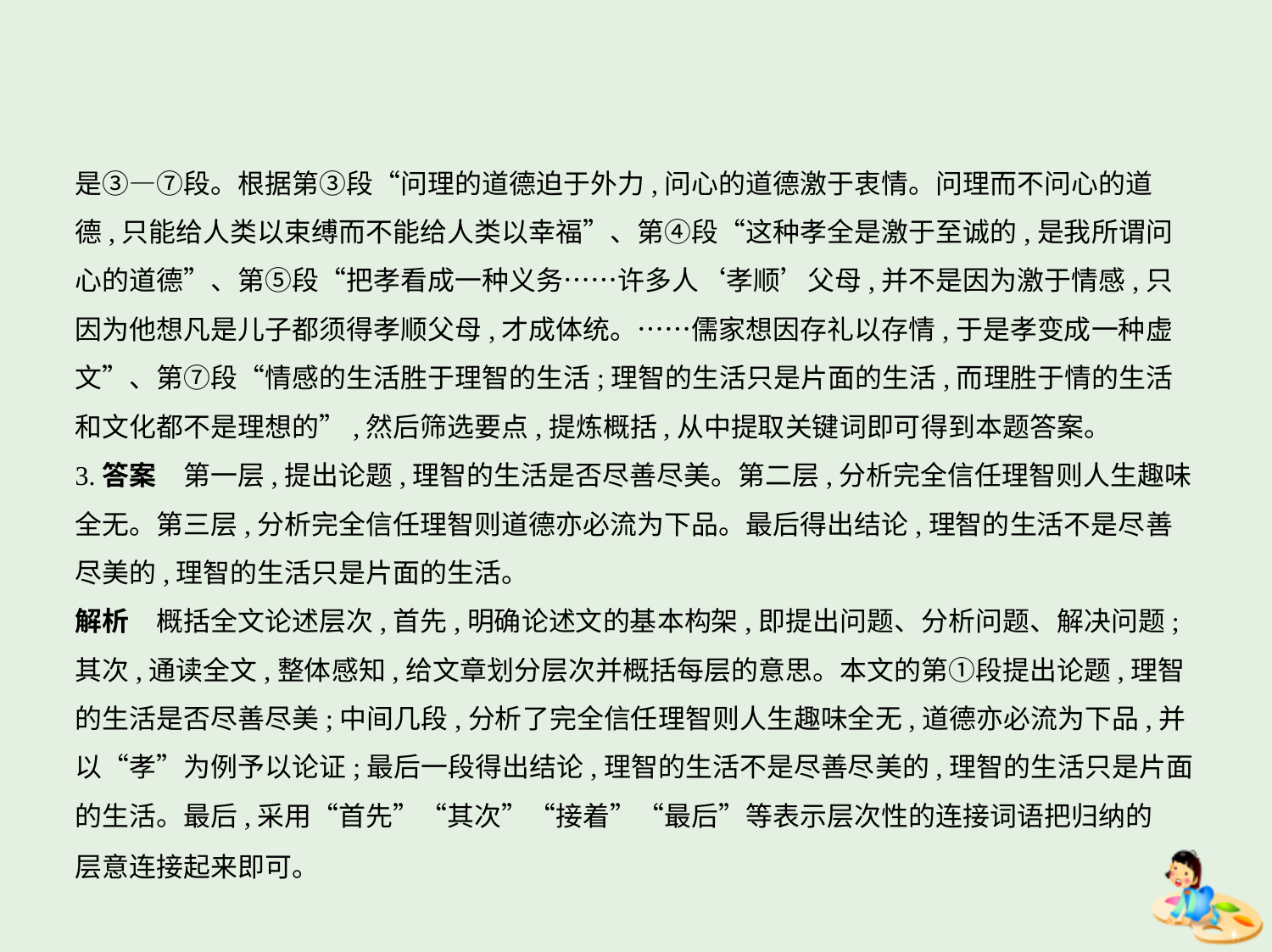

是③—⑦段。根据第③段“问理的道德迫于外力,问心的道德激于衷情。问理而不问心的道
德,只能给人类以束缚而不能给人类以幸福”、第④段“这种孝全是激于至诚的,是我所谓问
心的道德”、第⑤段“把孝看成一种义务……许多人‘孝顺’父母,并不是因为激于情感,只
因为他想凡是儿子都须得孝顺父母,才成体统。……儒家想因存礼以存情,于是孝变成一种虚
文”、第⑦段“情感的生活胜于理智的生活;理智的生活只是片面的生活,而理胜于情的生活
和文化都不是理想的”,然后筛选要点,提炼概括,从中提取关键词即可得到本题答案。
3.答案　第一层,提出论题,理智的生活是否尽善尽美。第二层,分析完全信任理智则人生趣味
全无。第三层,分析完全信任理智则道德亦必流为下品。最后得出结论,理智的生活不是尽善
尽美的,理智的生活只是片面的生活。
解析　概括全文论述层次,首先,明确论述文的基本构架,即提出问题、分析问题、解决问题;
其次,通读全文,整体感知,给文章划分层次并概括每层的意思。本文的第①段提出论题,理智
的生活是否尽善尽美;中间几段,分析了完全信任理智则人生趣味全无,道德亦必流为下品,并
以“孝”为例予以论证;最后一段得出结论,理智的生活不是尽善尽美的,理智的生活只是片面
的生活。最后,采用“首先”“其次”“接着”“最后”等表示层次性的连接词语把归纳的
层意连接起来即可。